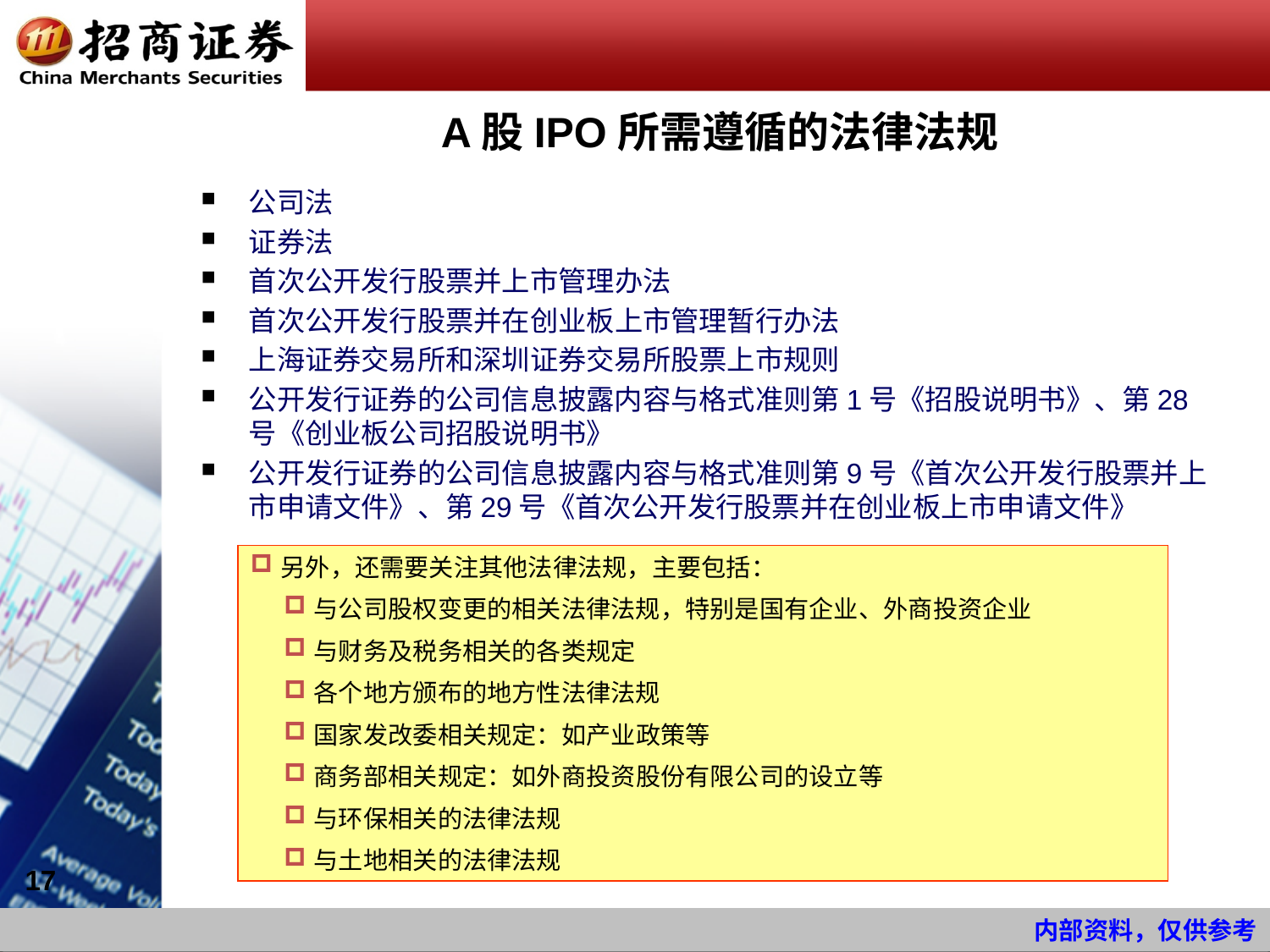

A股IPO所需遵循的法律法规
公司法
证券法
首次公开发行股票并上市管理办法
首次公开发行股票并在创业板上市管理暂行办法
上海证券交易所和深圳证券交易所股票上市规则
公开发行证券的公司信息披露内容与格式准则第1号《招股说明书》、第28号《创业板公司招股说明书》
公开发行证券的公司信息披露内容与格式准则第9号《首次公开发行股票并上市申请文件》、第29号《首次公开发行股票并在创业板上市申请文件》

另外，还需要关注其他法律法规，主要包括：
与公司股权变更的相关法律法规，特别是国有企业、外商投资企业
与财务及税务相关的各类规定
各个地方颁布的地方性法律法规
国家发改委相关规定：如产业政策等
商务部相关规定：如外商投资股份有限公司的设立等
与环保相关的法律法规
与土地相关的法律法规
17